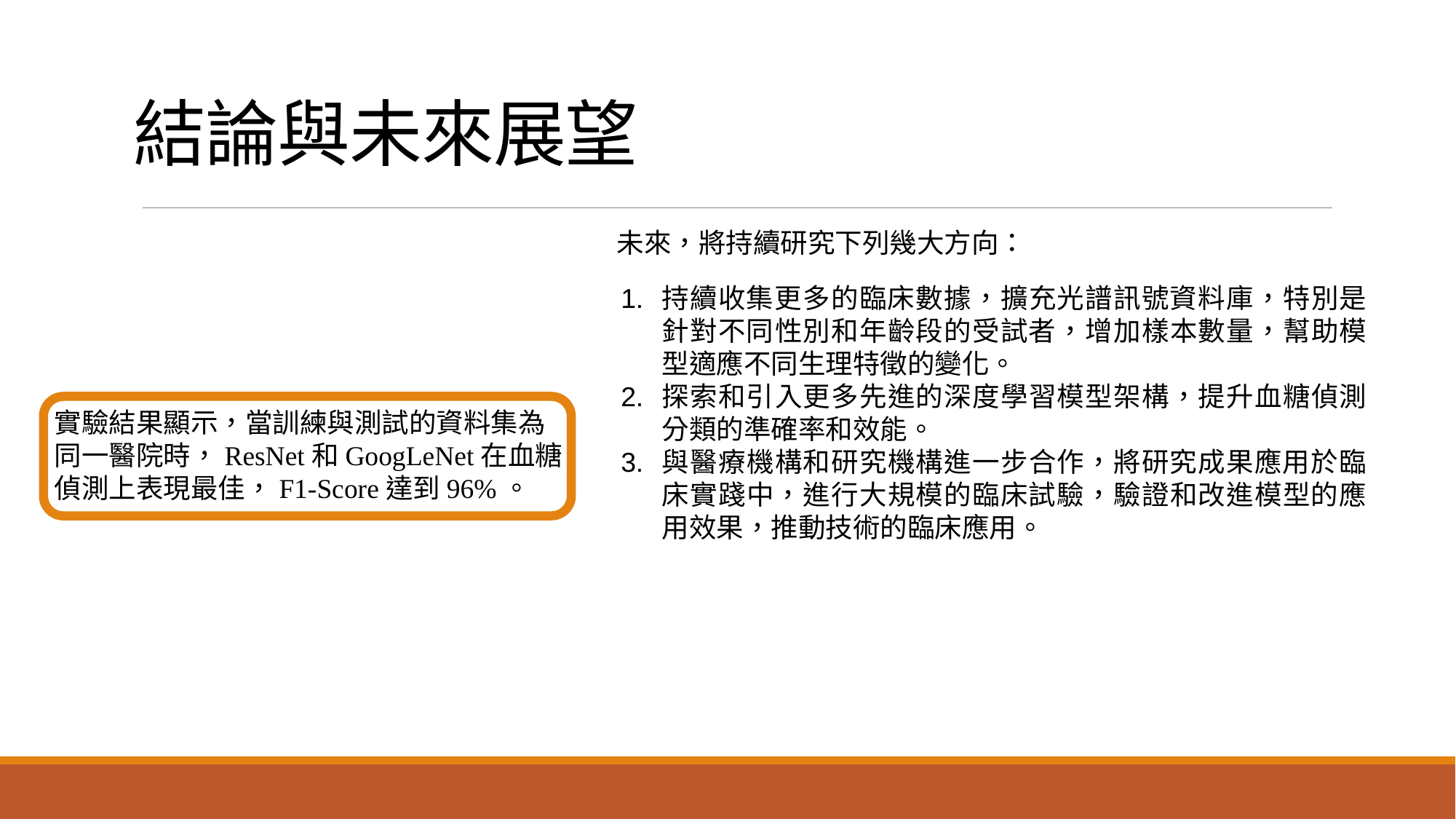

# 結論與未來展望
未來，將持續研究下列幾大方向：

持續收集更多的臨床數據，擴充光譜訊號資料庫，特別是針對不同性別和年齡段的受試者，增加樣本數量，幫助模型適應不同生理特徵的變化。
探索和引入更多先進的深度學習模型架構，提升血糖偵測分類的準確率和效能。
與醫療機構和研究機構進一步合作，將研究成果應用於臨床實踐中，進行大規模的臨床試驗，驗證和改進模型的應用效果，推動技術的臨床應用。

實驗結果顯示，當訓練與測試的資料集為同一醫院時，ResNet和GoogLeNet在血糖偵測上表現最佳，F1-Score達到96%。